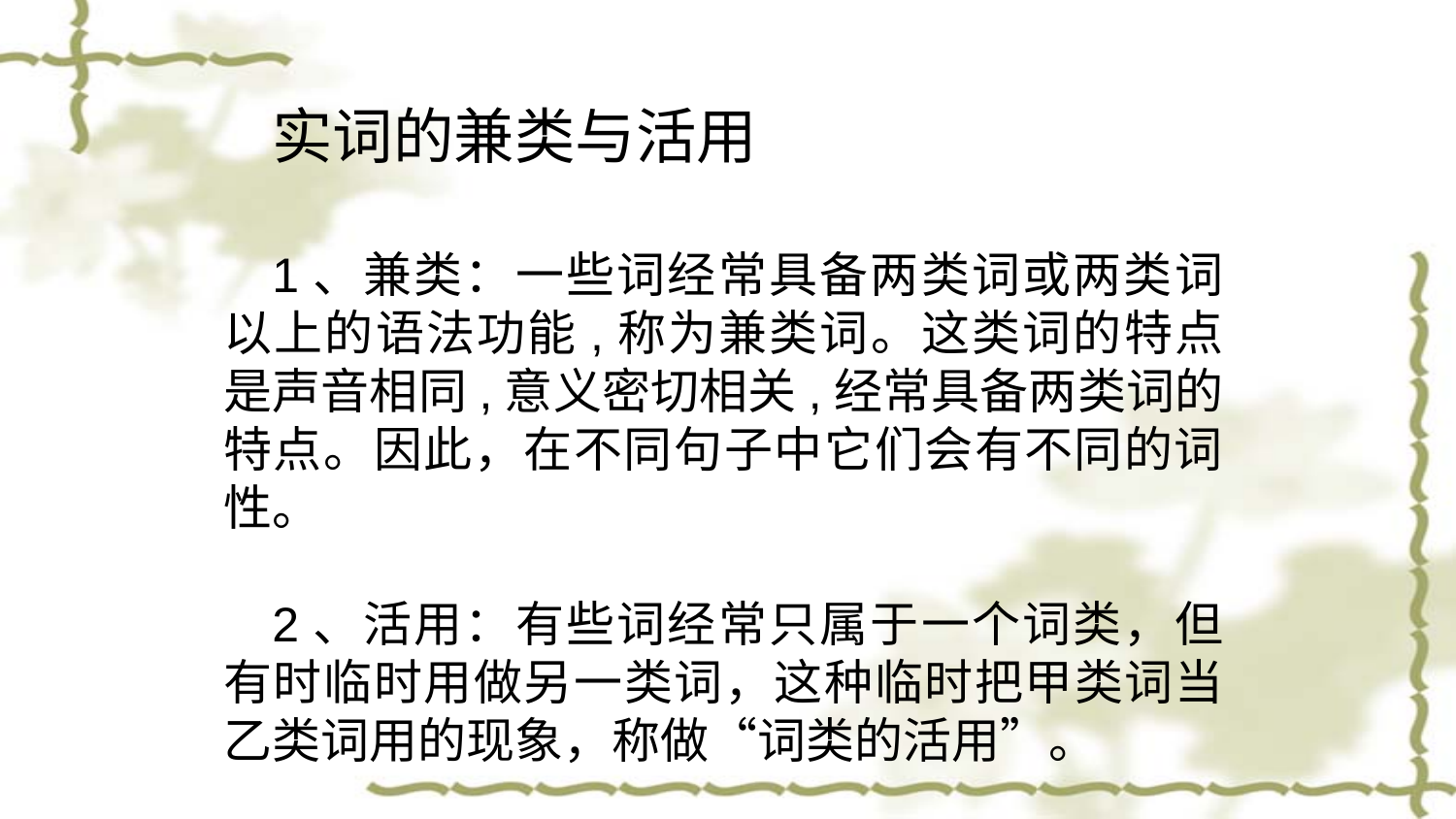

实词的兼类与活用

1、兼类：一些词经常具备两类词或两类词以上的语法功能,称为兼类词。这类词的特点是声音相同,意义密切相关,经常具备两类词的特点。因此，在不同句子中它们会有不同的词性。

2、活用：有些词经常只属于一个词类，但有时临时用做另一类词，这种临时把甲类词当乙类词用的现象，称做“词类的活用”。